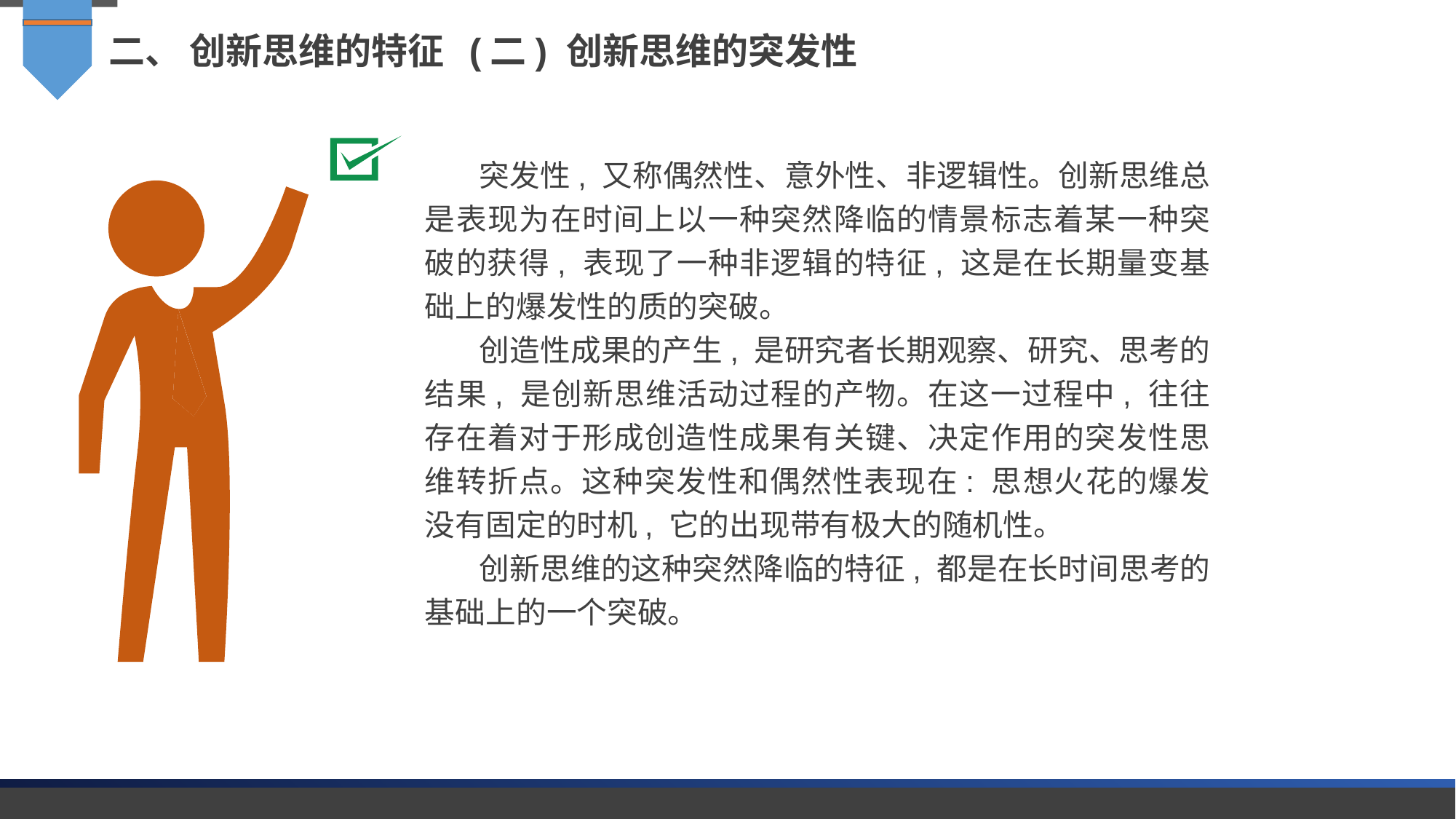

二、 创新思维的特征  (二) 创新思维的突发性

突发性, 又称偶然性、意外性、非逻辑性。创新思维总是表现为在时间上以一种突然降临的情景标志着某一种突破的获得, 表现了一种非逻辑的特征, 这是在长期量变基础上的爆发性的质的突破。
创造性成果的产生, 是研究者长期观察、研究、思考的结果, 是创新思维活动过程的产物。在这一过程中, 往往存在着对于形成创造性成果有关键、决定作用的突发性思维转折点。这种突发性和偶然性表现在: 思想火花的爆发没有固定的时机, 它的出现带有极大的随机性。
创新思维的这种突然降临的特征, 都是在长时间思考的基础上的一个突破。